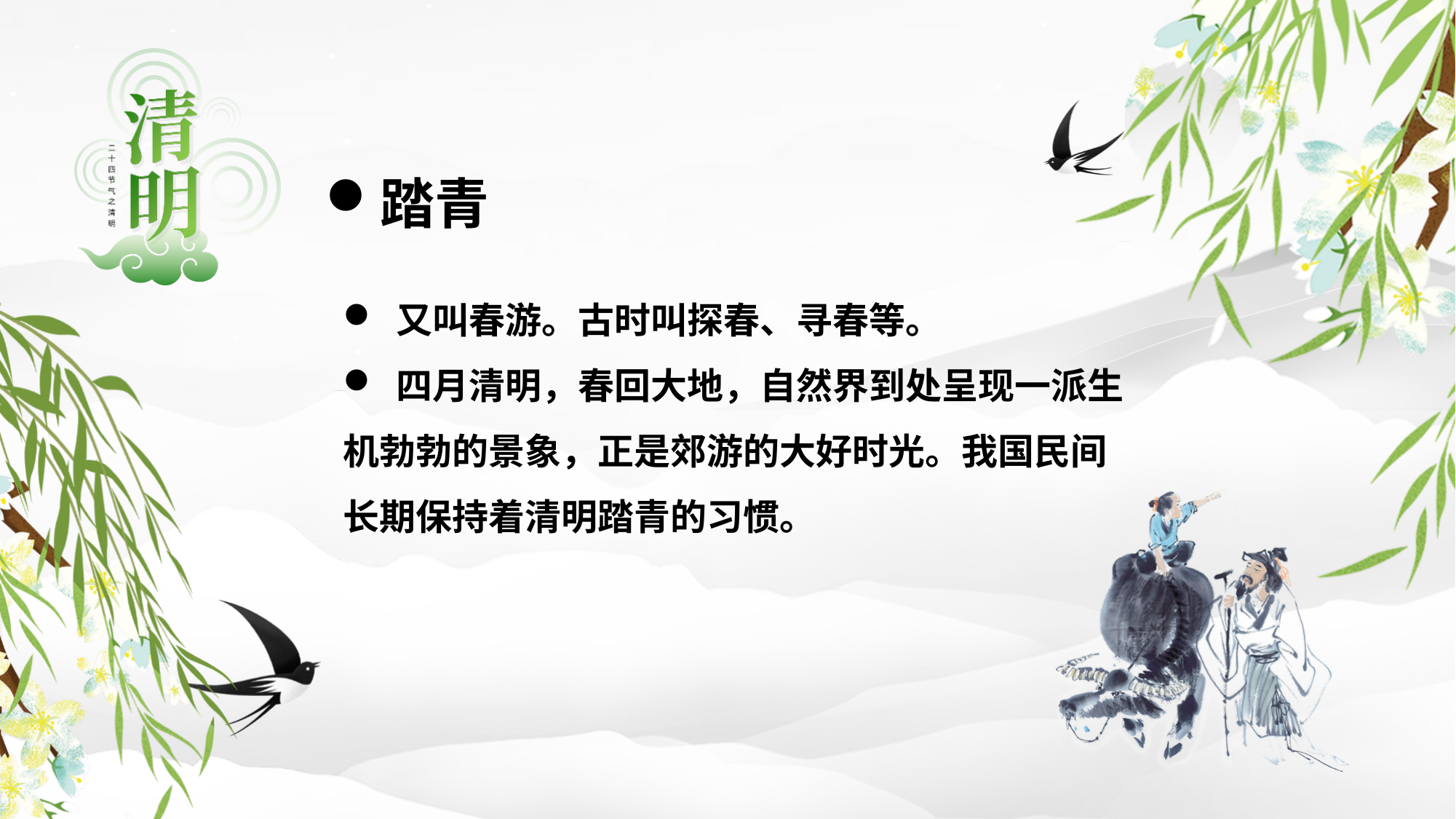

踏青
 又叫春游。古时叫探春、寻春等。
 四月清明，春回大地，自然界到处呈现一派生机勃勃的景象，正是郊游的大好时光。我国民间长期保持着清明踏青的习惯。